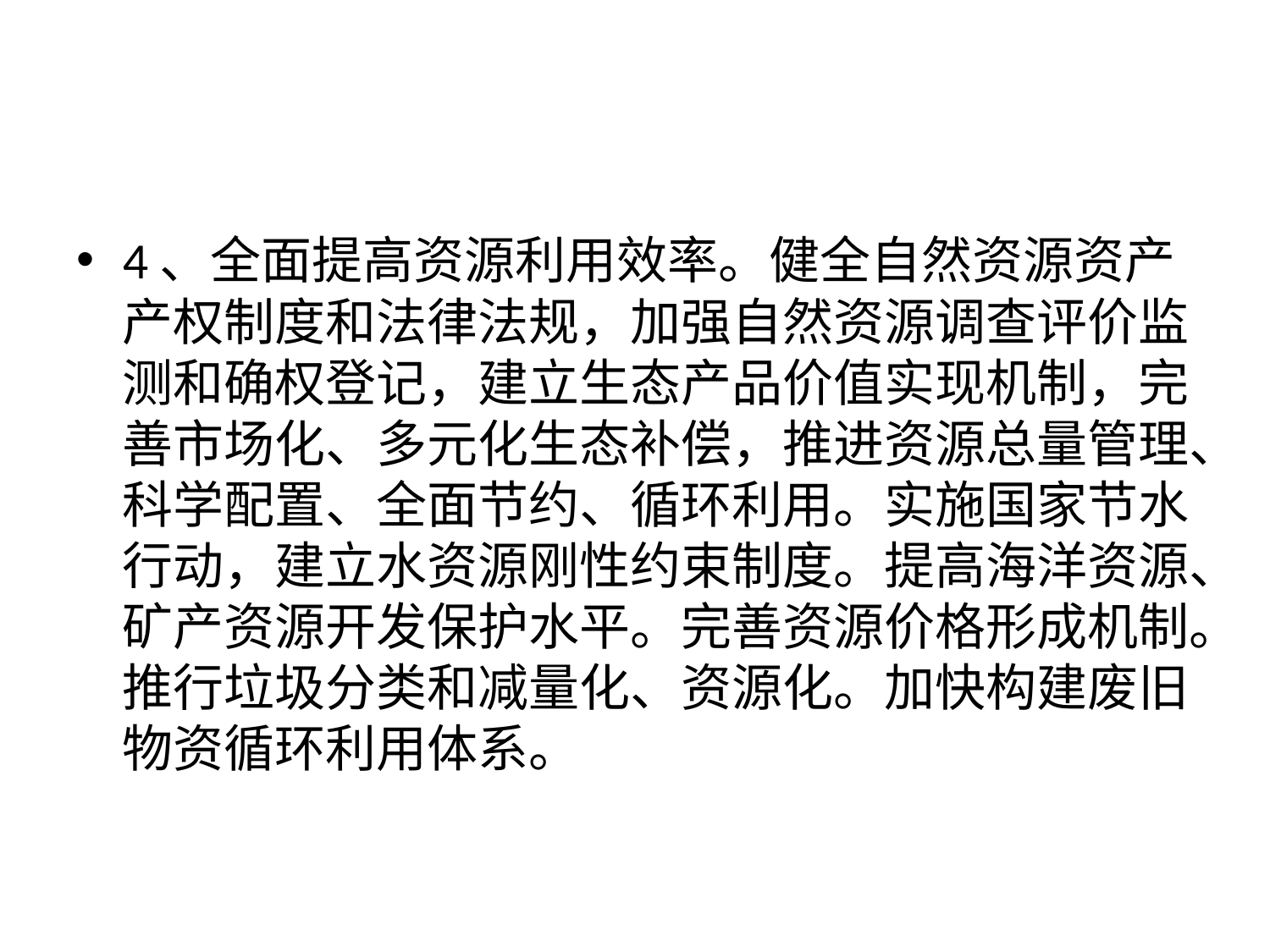

#
4、全面提高资源利用效率。健全自然资源资产产权制度和法律法规，加强自然资源调查评价监测和确权登记，建立生态产品价值实现机制，完善市场化、多元化生态补偿，推进资源总量管理、科学配置、全面节约、循环利用。实施国家节水行动，建立水资源刚性约束制度。提高海洋资源、矿产资源开发保护水平。完善资源价格形成机制。推行垃圾分类和减量化、资源化。加快构建废旧物资循环利用体系。